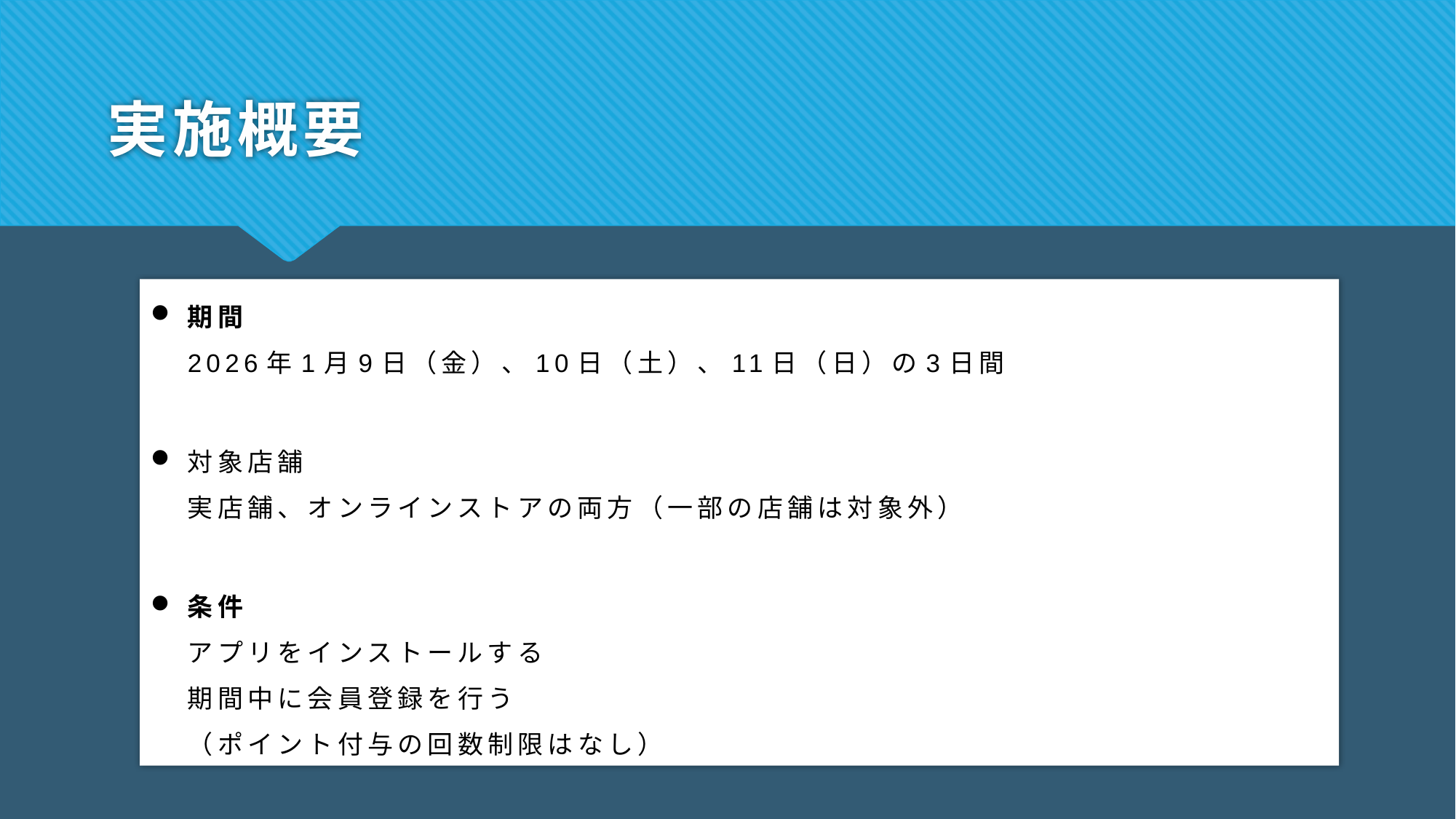

# 実施概要
期間
2026年1月9日（金）、10日（土）、11日（日）の3日間

対象店舗
実店舗、オンラインストアの両方（一部の店舗は対象外）

条件
アプリをインストールする
期間中に会員登録を行う
（ポイント付与の回数制限はなし）